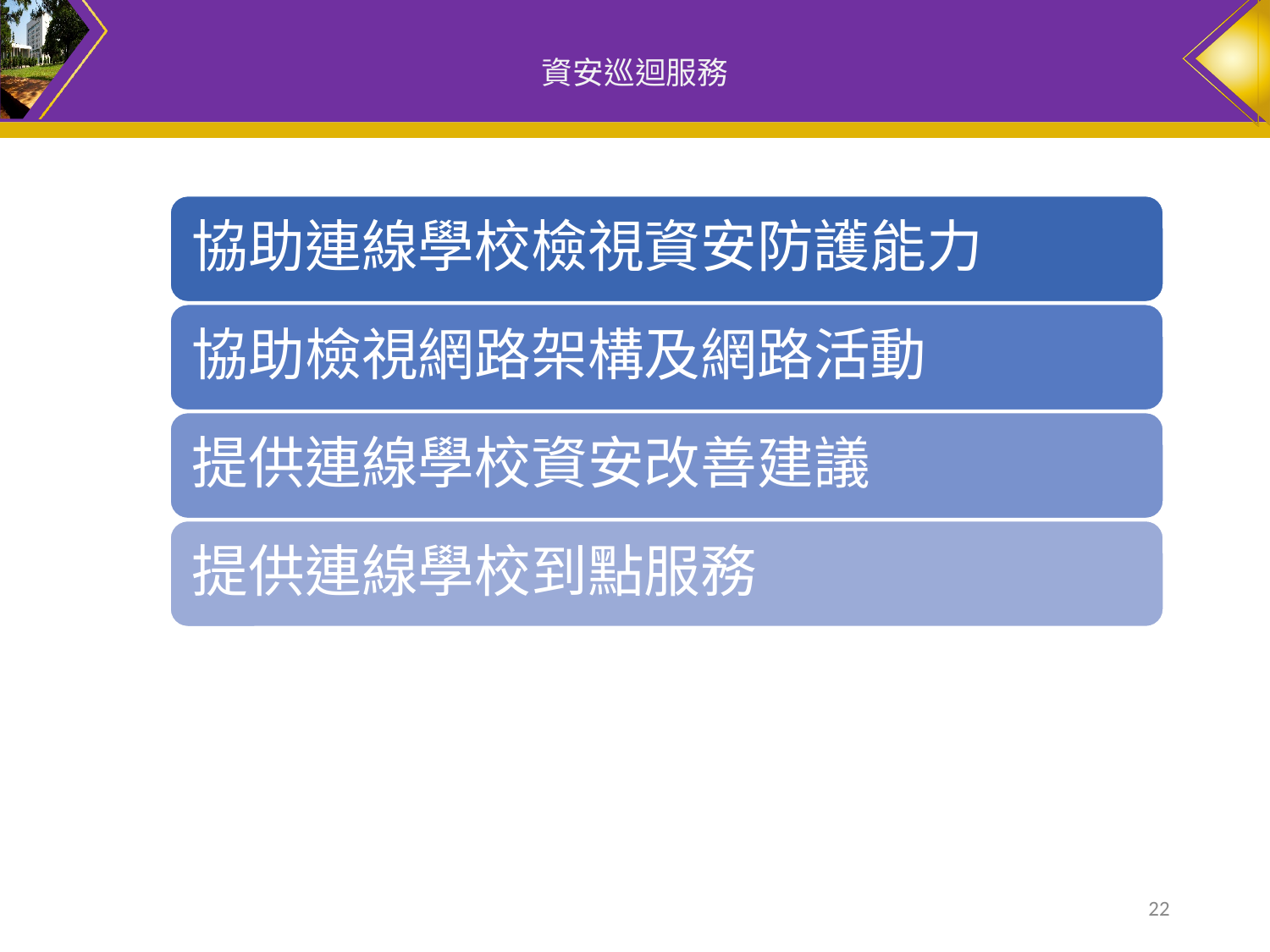

# 資安巡迴服務

協助連線學校檢視資安防護能力

協助檢視網路架構及網路活動

提供連線學校資安改善建議

提供連線學校到點服務
22